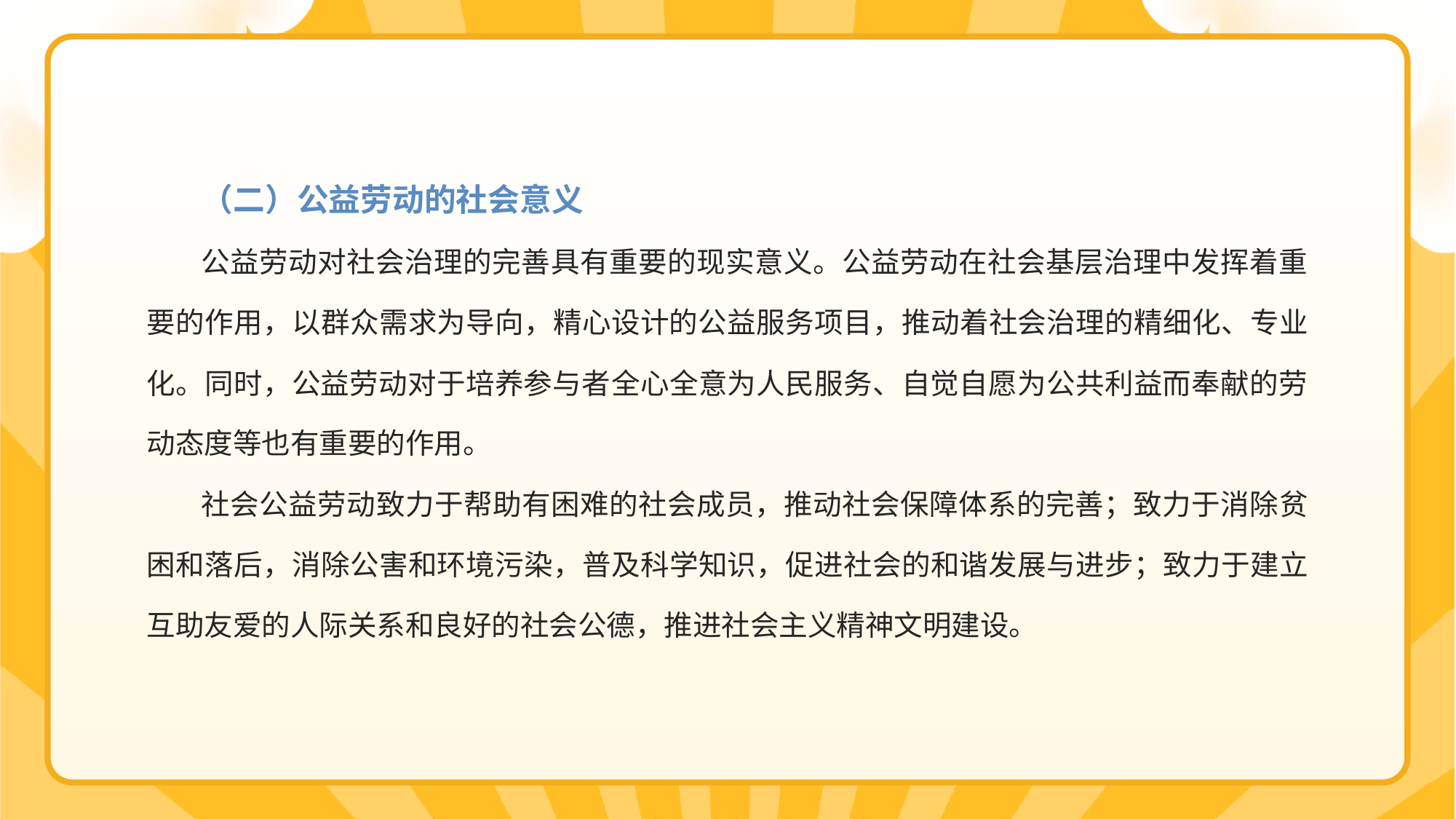

（二）公益劳动的社会意义
公益劳动对社会治理的完善具有重要的现实意义。公益劳动在社会基层治理中发挥着重要的作用，以群众需求为导向，精心设计的公益服务项目，推动着社会治理的精细化、专业化。同时，公益劳动对于培养参与者全心全意为人民服务、自觉自愿为公共利益而奉献的劳动态度等也有重要的作用。
社会公益劳动致力于帮助有困难的社会成员，推动社会保障体系的完善；致力于消除贫困和落后，消除公害和环境污染，普及科学知识，促进社会的和谐发展与进步；致力于建立互助友爱的人际关系和良好的社会公德，推进社会主义精神文明建设。